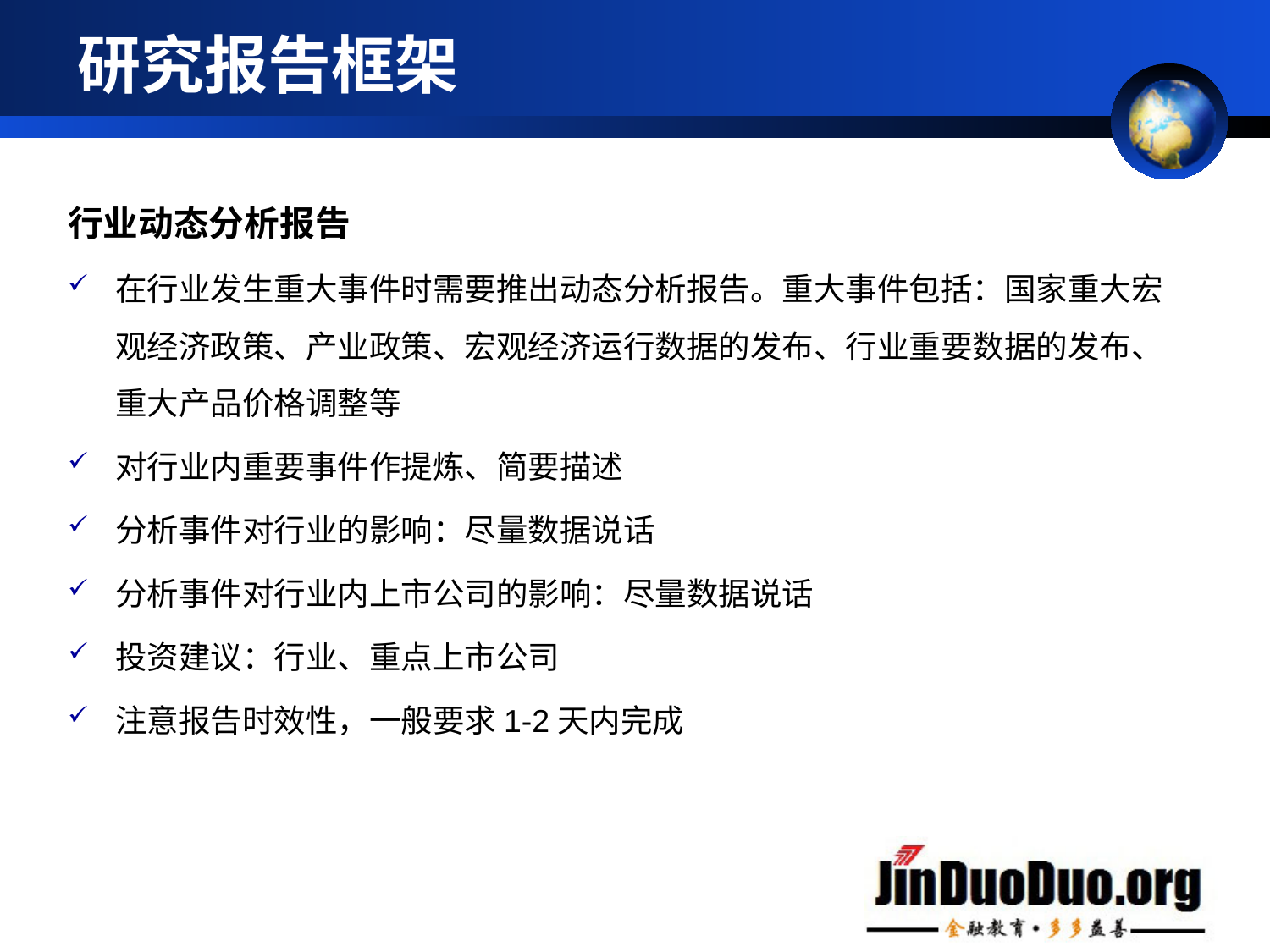

# 研究报告框架
行业动态分析报告
在行业发生重大事件时需要推出动态分析报告。重大事件包括：国家重大宏观经济政策、产业政策、宏观经济运行数据的发布、行业重要数据的发布、重大产品价格调整等
对行业内重要事件作提炼、简要描述
分析事件对行业的影响：尽量数据说话
分析事件对行业内上市公司的影响：尽量数据说话
投资建议：行业、重点上市公司
注意报告时效性，一般要求1-2天内完成